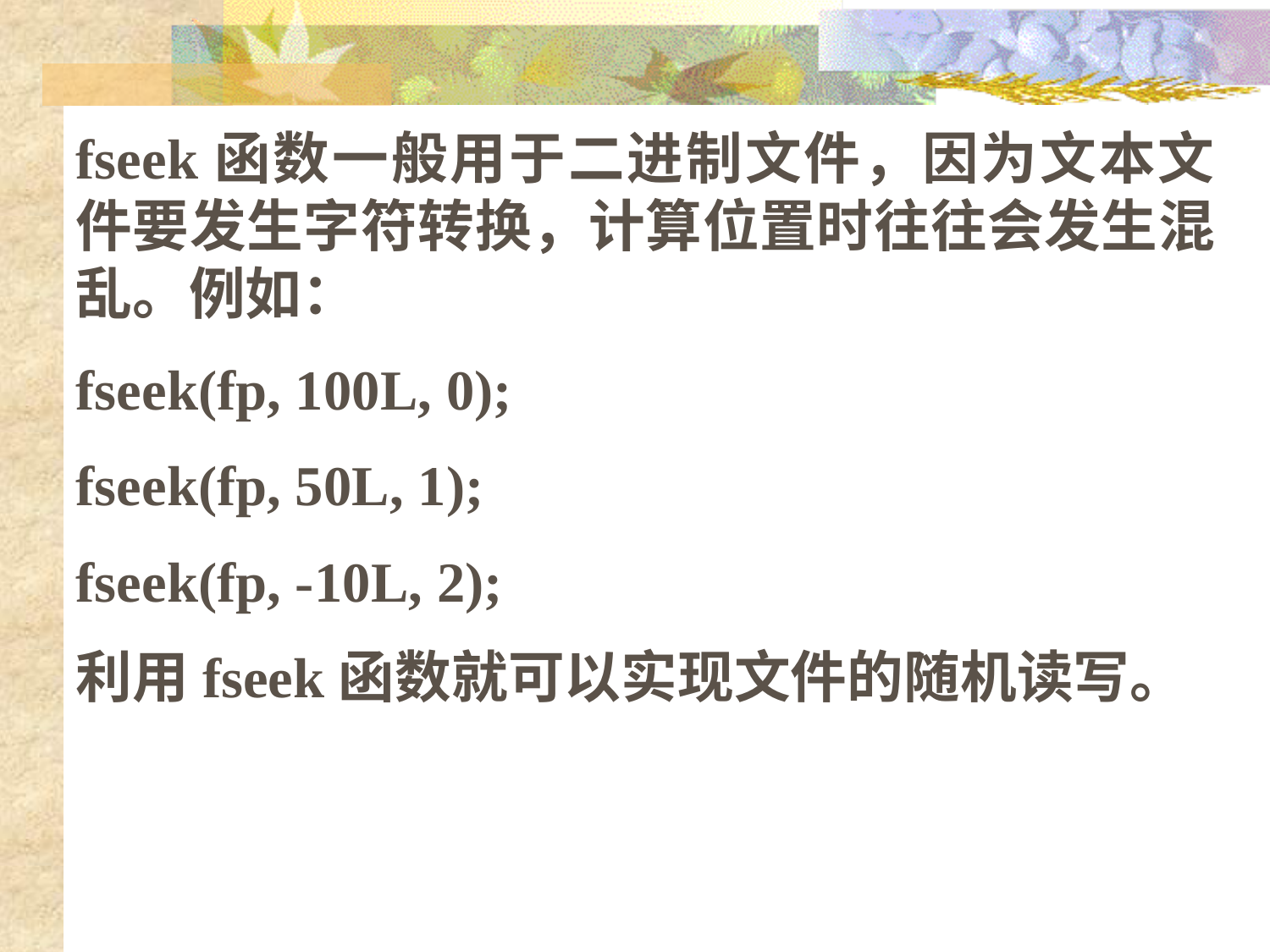

fseek函数一般用于二进制文件，因为文本文件要发生字符转换，计算位置时往往会发生混乱。例如：
fseek(fp, 100L, 0);
fseek(fp, 50L, 1);
fseek(fp, -10L, 2);
利用fseek函数就可以实现文件的随机读写。